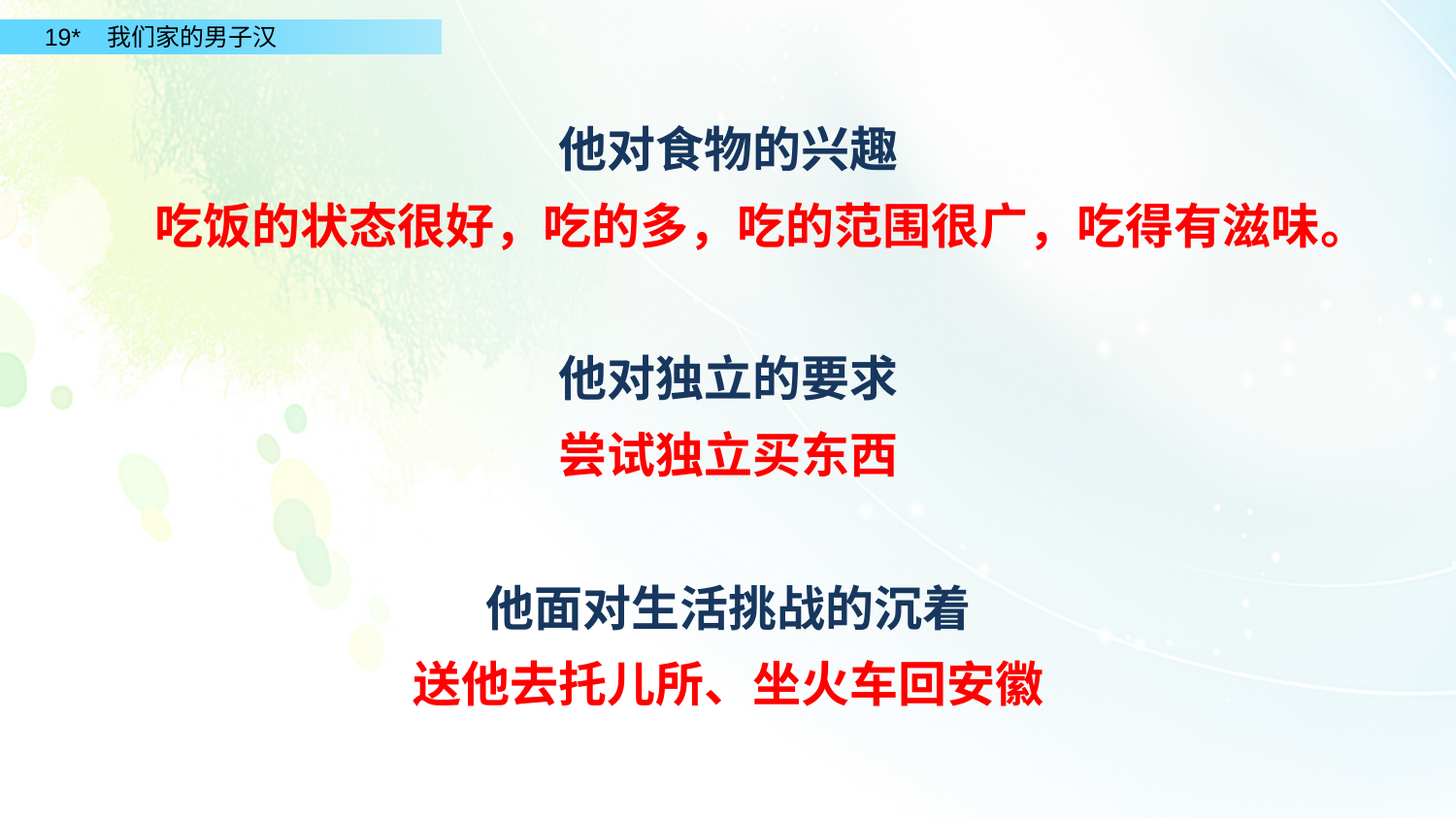

他对食物的兴趣
 吃饭的状态很好，吃的多，吃的范围很广，吃得有滋味。

他对独立的要求
尝试独立买东西

他面对生活挑战的沉着
送他去托儿所、坐火车回安徽